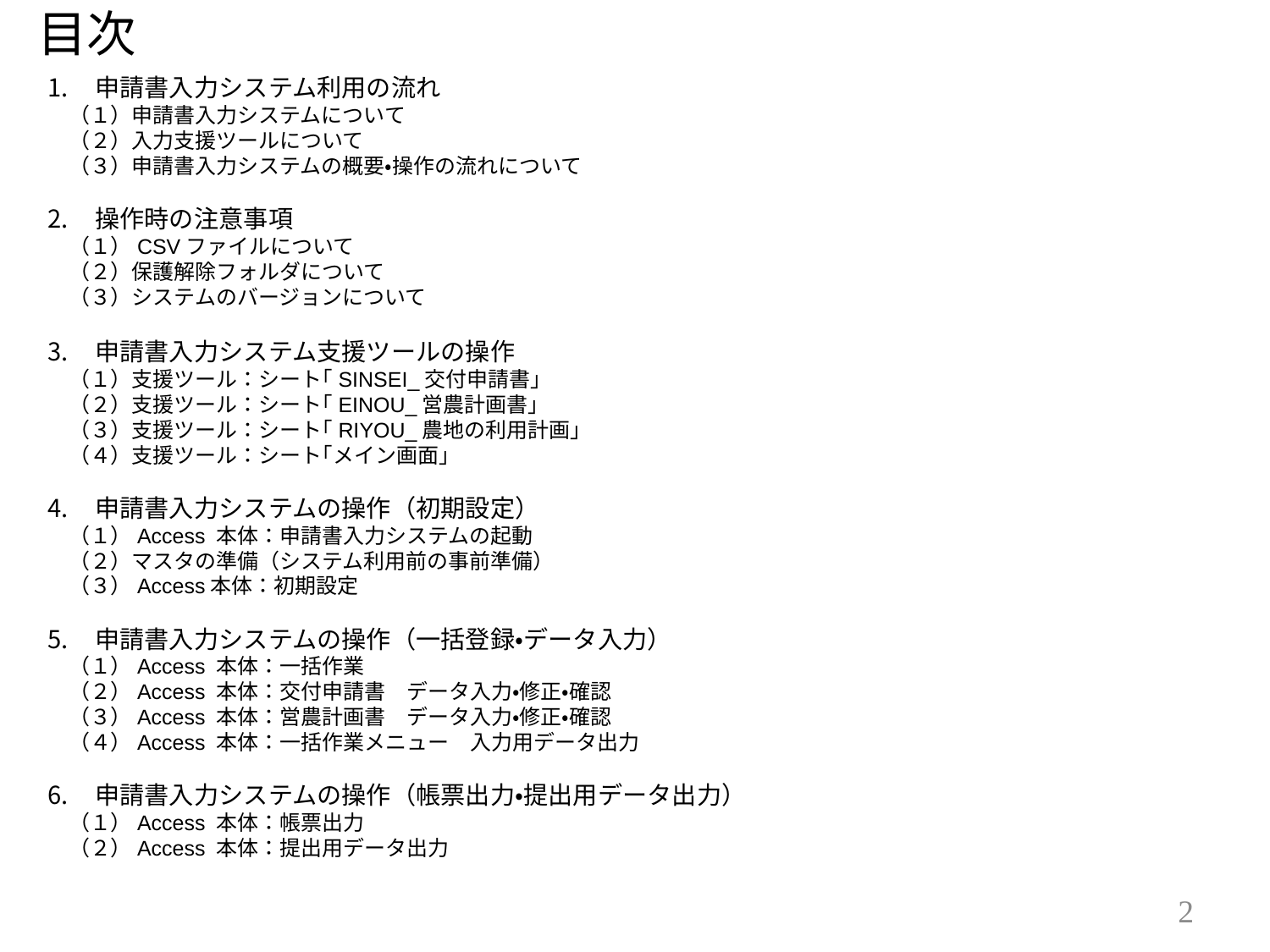

# 目次
申請書入力システム利用の流れ
　（１）申請書入力システムについて
　（２）入力支援ツールについて
　（３）申請書入力システムの概要・操作の流れについて

操作時の注意事項
　（１）CSVファイルについて
　（２）保護解除フォルダについて
　（３）システムのバージョンについて

申請書入力システム支援ツールの操作
　（１）支援ツール：シート｢SINSEI_交付申請書｣
　（２）支援ツール：シート｢EINOU_営農計画書｣
　（３）支援ツール：シート｢RIYOU_農地の利用計画｣
　（４）支援ツール：シート｢メイン画面」

申請書入力システムの操作（初期設定）
　（１）Access 本体：申請書入力システムの起動
　（２）マスタの準備（システム利用前の事前準備）
　（３）Access本体：初期設定

申請書入力システムの操作（一括登録・データ入力）
　（１）Access 本体：一括作業
　（２）Access 本体：交付申請書　データ入力・修正・確認
　（３）Access 本体：営農計画書　データ入力・修正・確認
　（４）Access 本体：一括作業メニュー　入力用データ出力

申請書入力システムの操作（帳票出力・提出用データ出力）
　（１）Access 本体：帳票出力
　（２）Access 本体：提出用データ出力
2